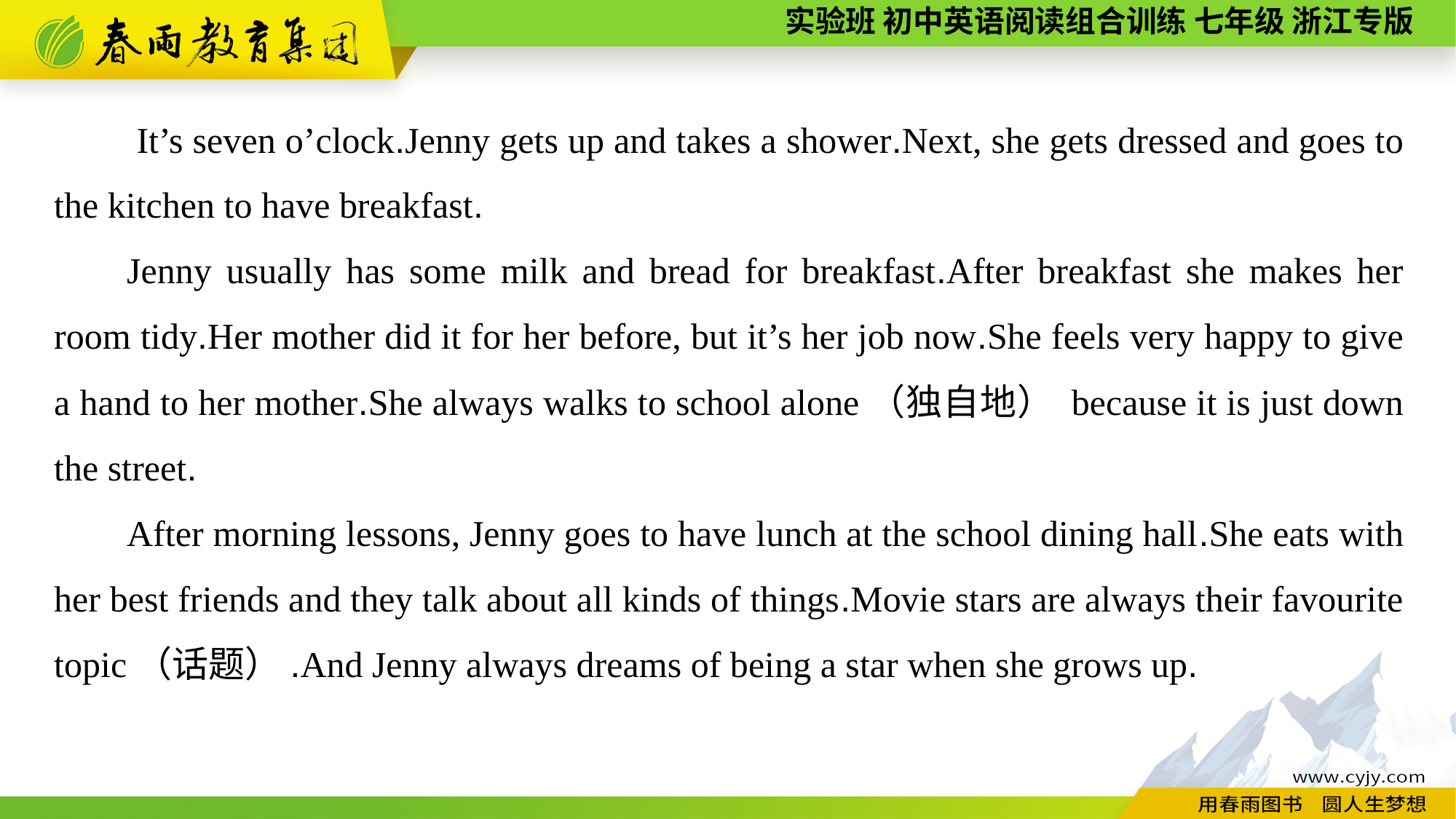

It’s seven o’clock.Jenny gets up and takes a shower.Next, she gets dressed and goes to the kitchen to have breakfast.
Jenny usually has some milk and bread for breakfast.After breakfast she makes her room tidy.Her mother did it for her before, but it’s her job now.She feels very happy to give a hand to her mother.She always walks to school alone（独自地） because it is just down the street.
After morning lessons, Jenny goes to have lunch at the school dining hall.She eats with her best friends and they talk about all kinds of things.Movie stars are always their favourite topic（话题）.And Jenny always dreams of being a star when she grows up.